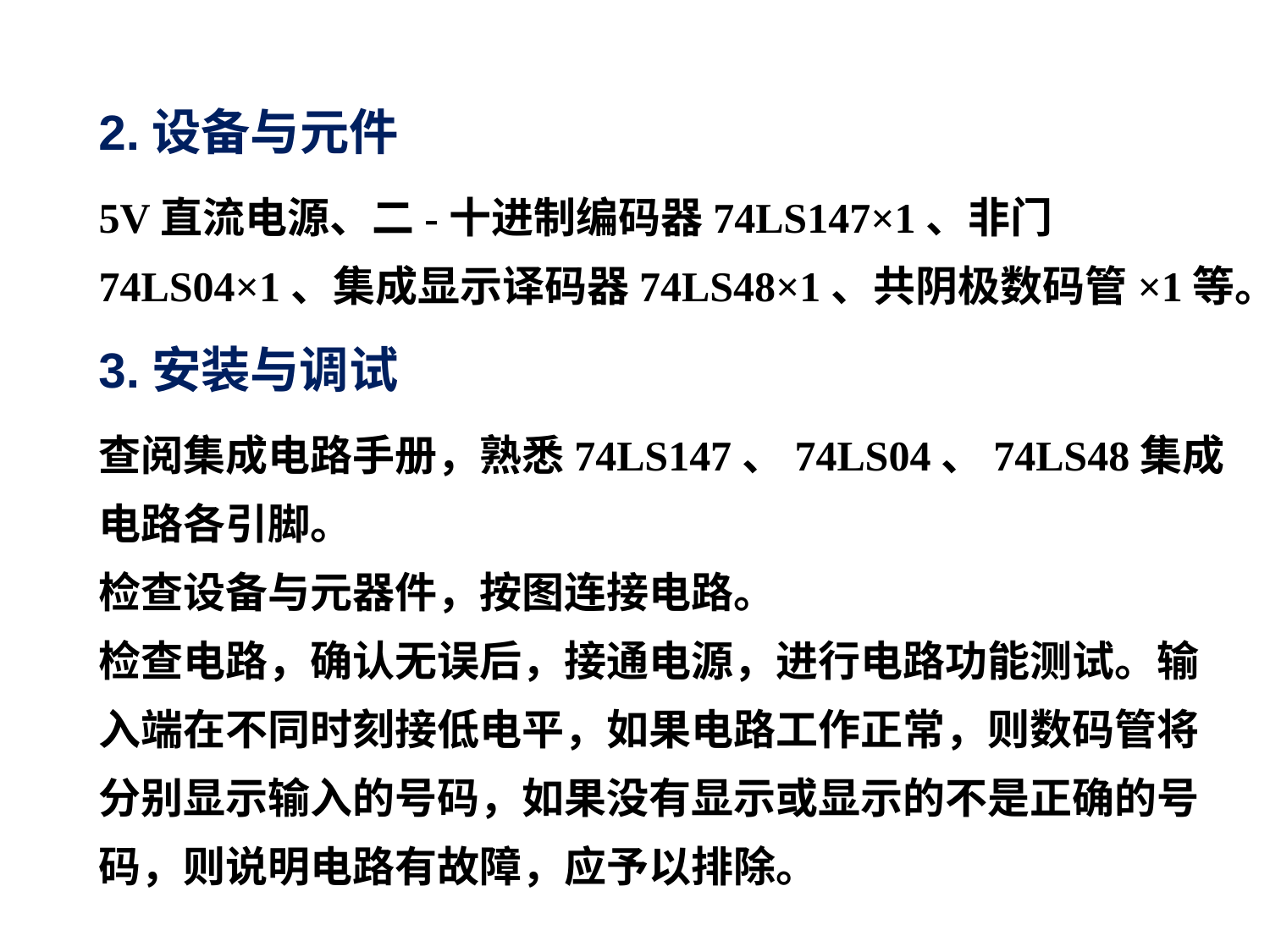

2.设备与元件
5V直流电源、二-十进制编码器74LS147×1、非门74LS04×1、集成显示译码器74LS48×1、共阴极数码管×1等。
3.安装与调试
查阅集成电路手册，熟悉74LS147、74LS04、74LS48集成电路各引脚。
检查设备与元器件，按图连接电路。
检查电路，确认无误后，接通电源，进行电路功能测试。输入端在不同时刻接低电平，如果电路工作正常，则数码管将分别显示输入的号码，如果没有显示或显示的不是正确的号码，则说明电路有故障，应予以排除。